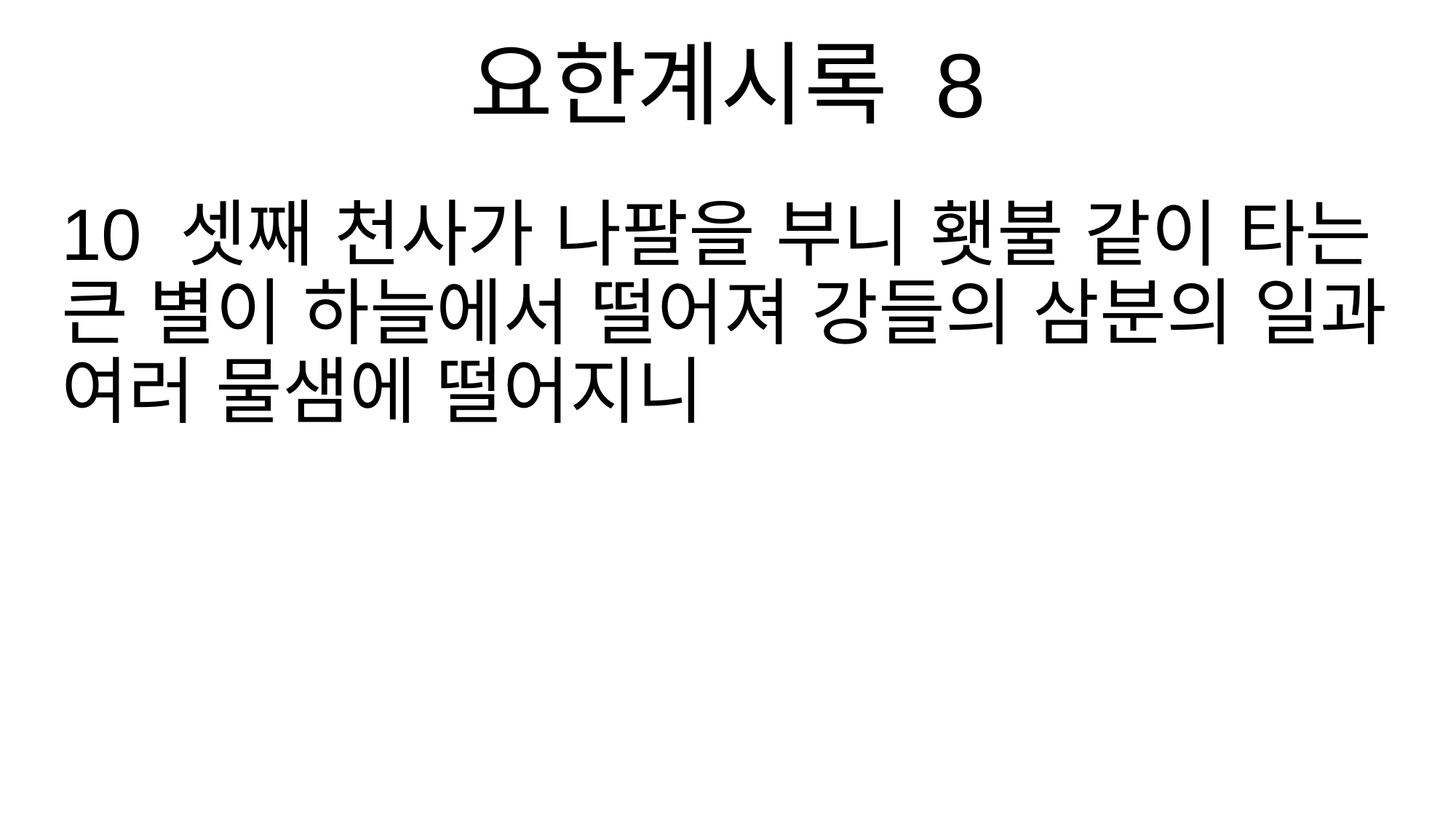

요한계시록 8
10 셋째 천사가 나팔을 부니 횃불 같이 타는 큰 별이 하늘에서 떨어져 강들의 삼분의 일과 여러 물샘에 떨어지니